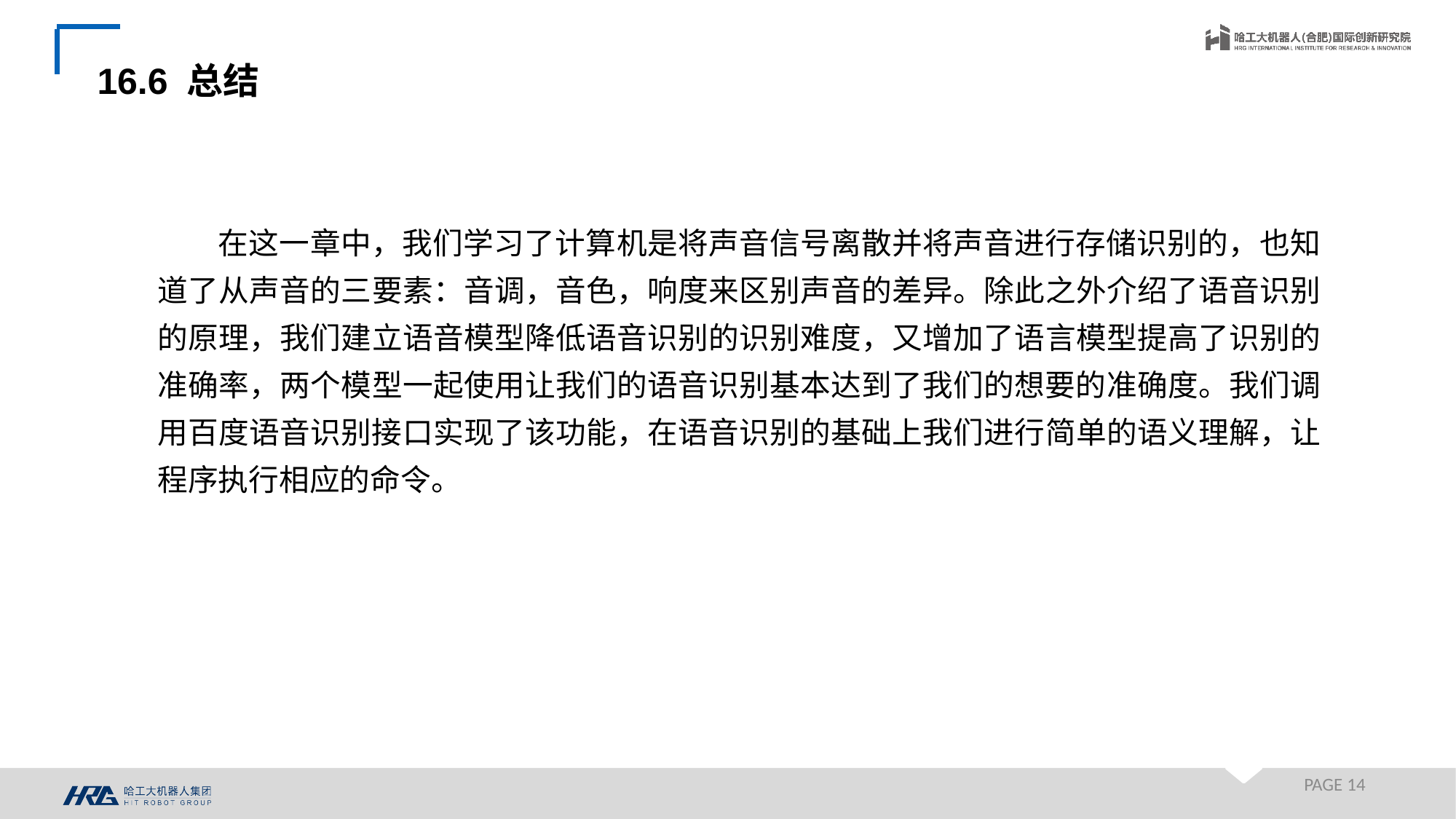

16.6 总结
在这一章中，我们学习了计算机是将声音信号离散并将声音进行存储识别的，也知道了从声音的三要素：音调，音色，响度来区别声音的差异。除此之外介绍了语音识别的原理，我们建立语音模型降低语音识别的识别难度，又增加了语言模型提高了识别的准确率，两个模型一起使用让我们的语音识别基本达到了我们的想要的准确度。我们调用百度语音识别接口实现了该功能，在语音识别的基础上我们进行简单的语义理解，让程序执行相应的命令。